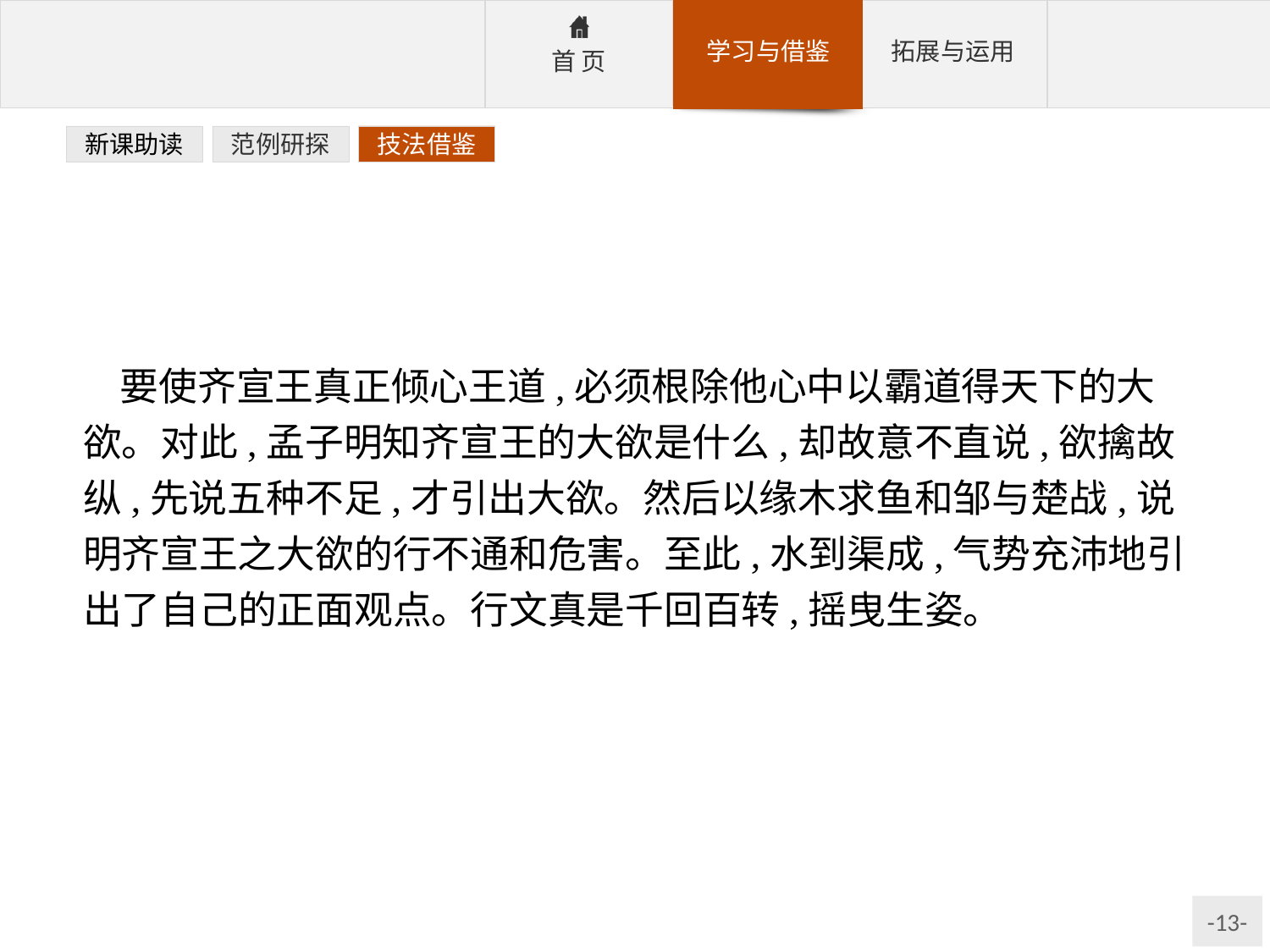

新课助读
范例研探
技法借鉴
要使齐宣王真正倾心王道,必须根除他心中以霸道得天下的大欲。对此,孟子明知齐宣王的大欲是什么,却故意不直说,欲擒故纵,先说五种不足,才引出大欲。然后以缘木求鱼和邹与楚战,说明齐宣王之大欲的行不通和危害。至此,水到渠成,气势充沛地引出了自己的正面观点。行文真是千回百转,摇曳生姿。